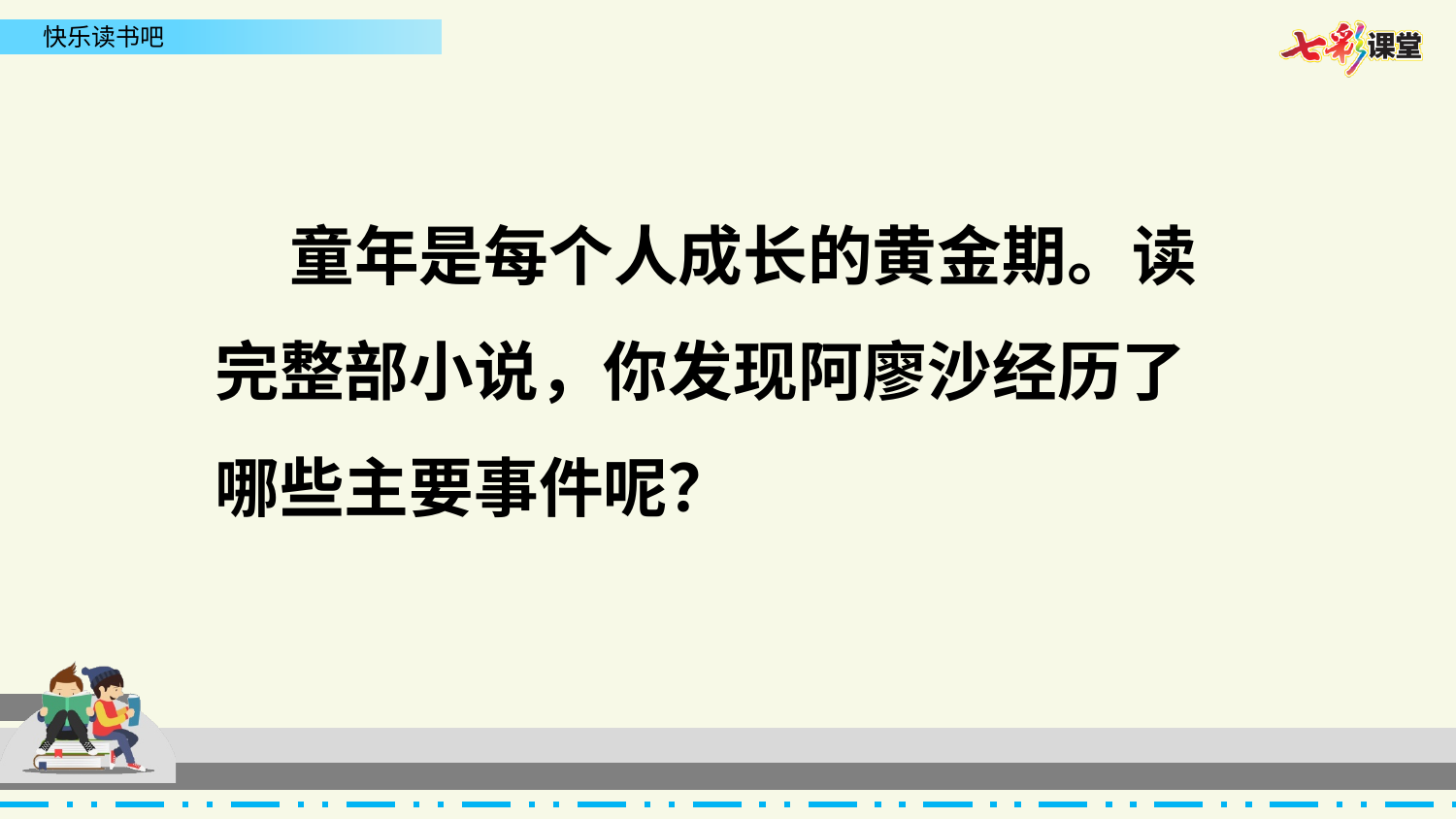

童年是每个人成长的黄金期。读完整部小说，你发现阿廖沙经历了哪些主要事件呢？